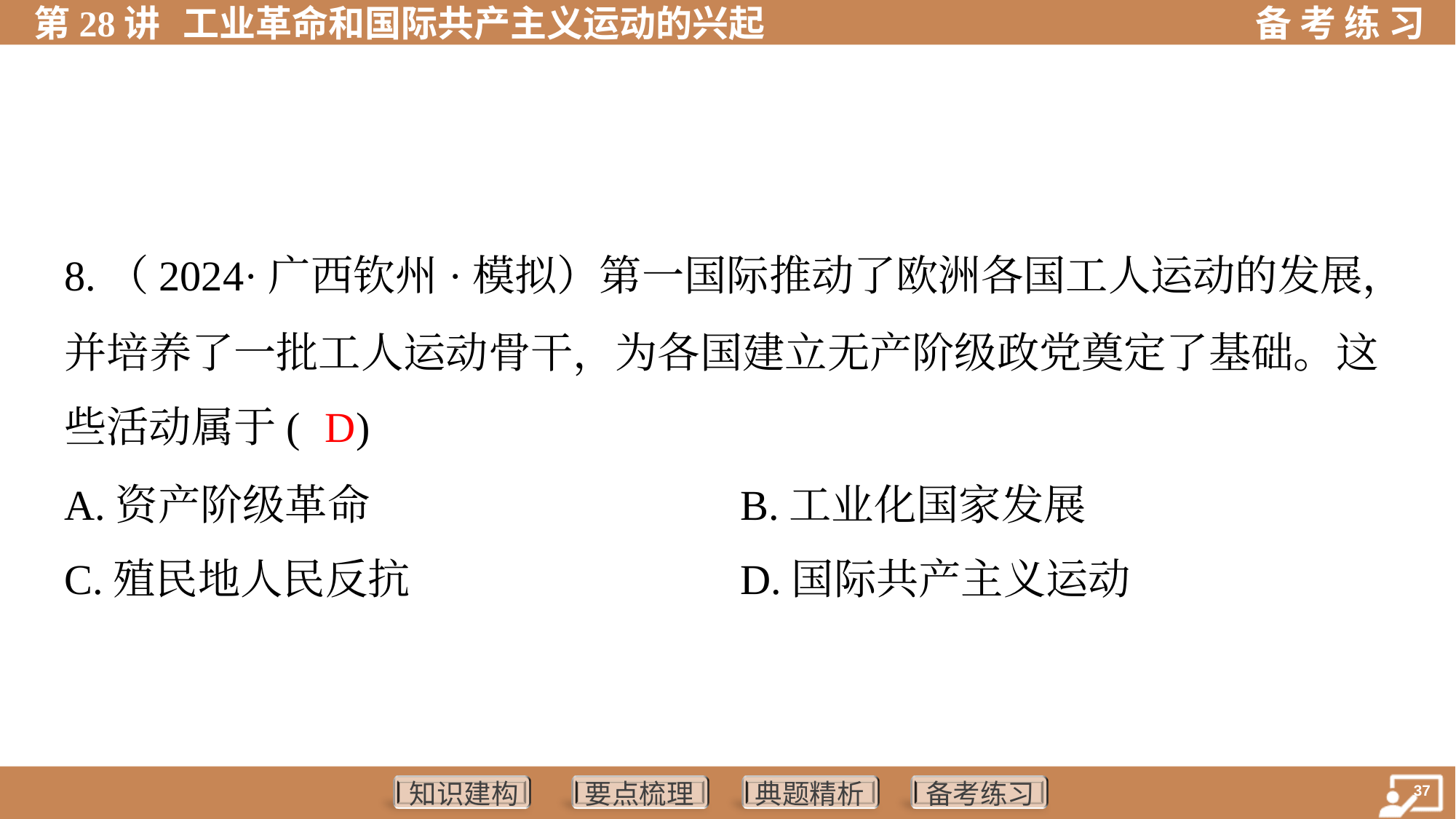

8.（2024·广西钦州·模拟）第一国际推动了欧洲各国工人运动的发展，
并培养了一批工人运动骨干，为各国建立无产阶级政党奠定了基础。这
些活动属于(     )
D
A.资产阶级革命	B.工业化国家发展
C.殖民地人民反抗	D.国际共产主义运动